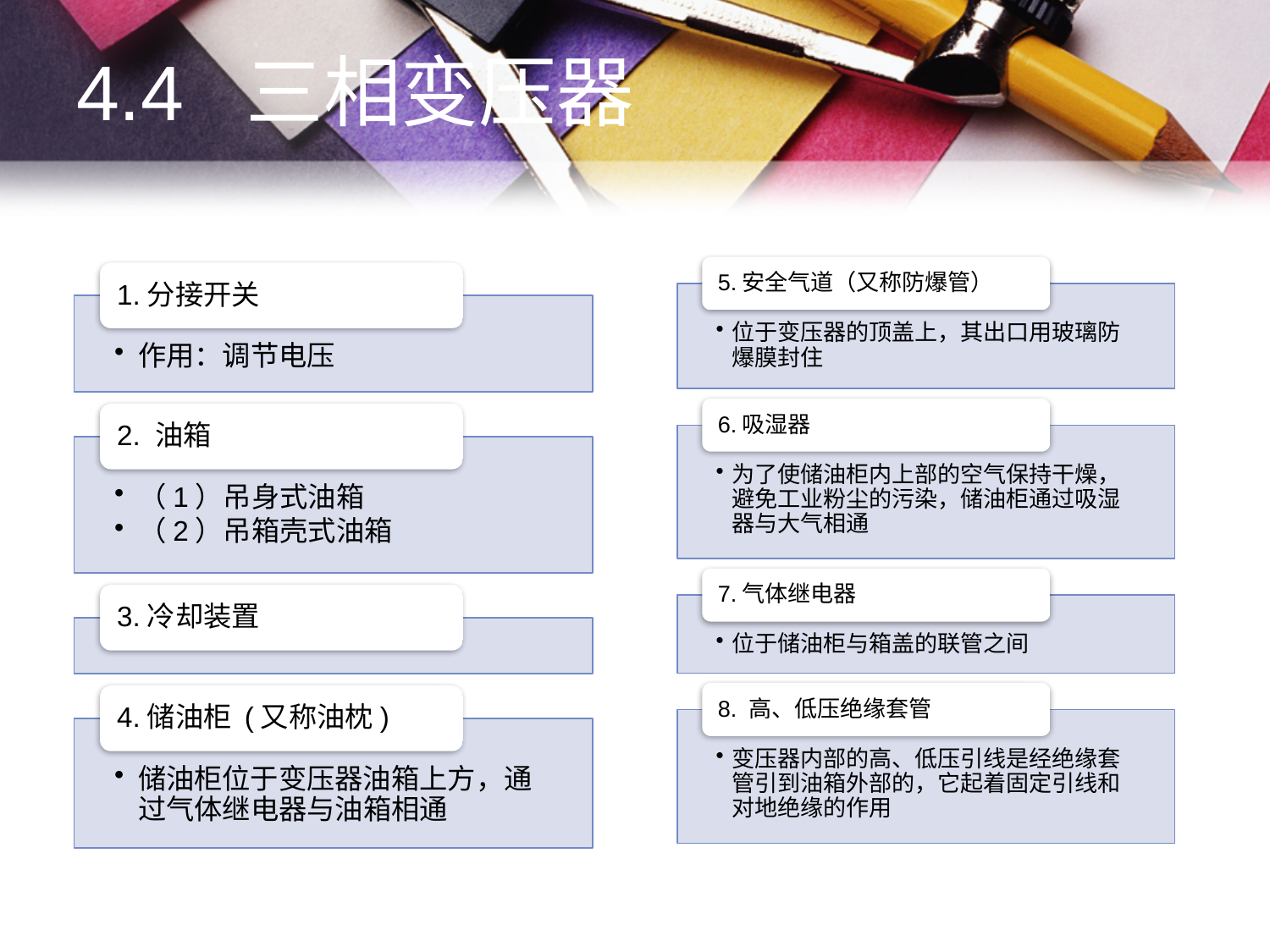

4.4  三相变压器
位于变压器的顶盖上，其出口用玻璃防爆膜封住
5.安全气道（又称防爆管）
为了使储油柜内上部的空气保持干燥，避免工业粉尘的污染，储油柜通过吸湿器与大气相通
6.吸湿器
位于储油柜与箱盖的联管之间
7.气体继电器
变压器内部的高、低压引线是经绝缘套管引到油箱外部的，它起着固定引线和对地绝缘的作用
8. 高、低压绝缘套管
作用：调节电压
1.分接开关
（1）吊身式油箱
（2）吊箱壳式油箱
2. 油箱
3.冷却装置
储油柜位于变压器油箱上方，通过气体继电器与油箱相通
4.储油柜 (又称油枕)